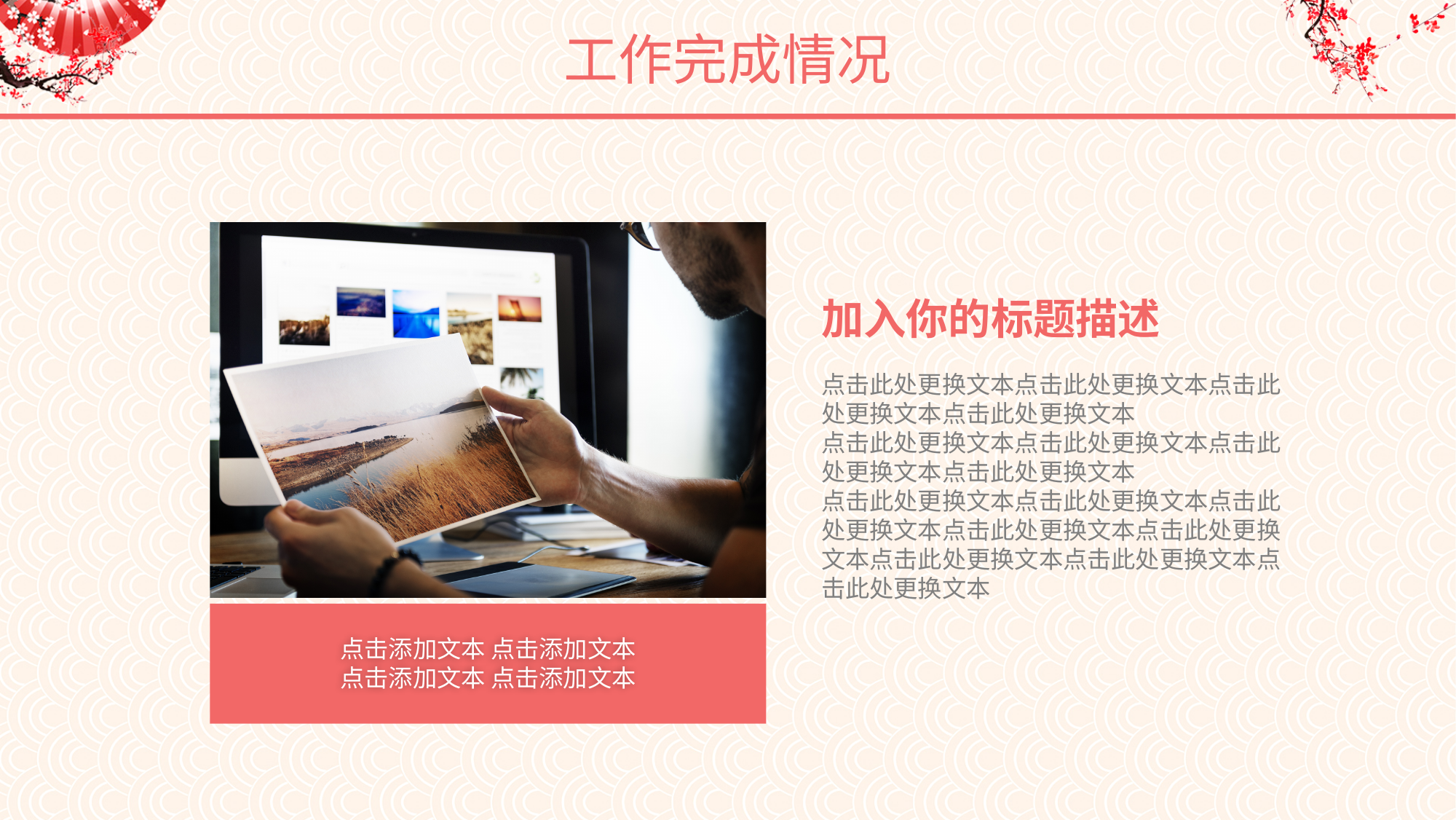

工作完成情况

点击添加文本 点击添加文本
点击添加文本 点击添加文本
加入你的标题描述
点击此处更换文本点击此处更换文本点击此处更换文本点击此处更换文本
点击此处更换文本点击此处更换文本点击此处更换文本点击此处更换文本
点击此处更换文本点击此处更换文本点击此处更换文本点击此处更换文本点击此处更换文本点击此处更换文本点击此处更换文本点击此处更换文本